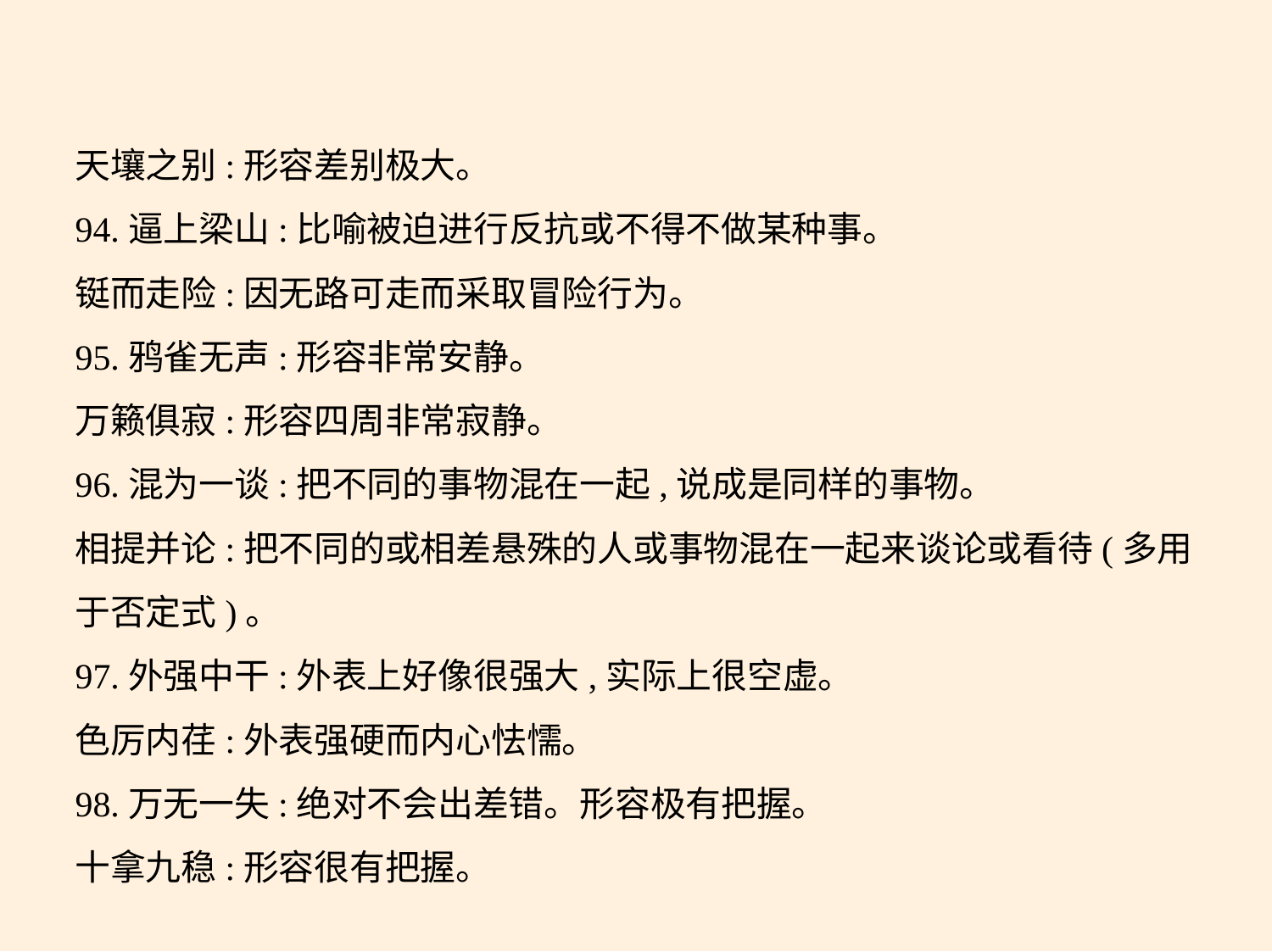

天壤之别:形容差别极大。
94.逼上梁山:比喻被迫进行反抗或不得不做某种事。
铤而走险:因无路可走而采取冒险行为。
95.鸦雀无声:形容非常安静。
万籁俱寂:形容四周非常寂静。
96.混为一谈:把不同的事物混在一起,说成是同样的事物。
相提并论:把不同的或相差悬殊的人或事物混在一起来谈论或看待(多用
于否定式)。
97.外强中干:外表上好像很强大,实际上很空虚。
色厉内荏:外表强硬而内心怯懦。
98.万无一失:绝对不会出差错。形容极有把握。
十拿九稳:形容很有把握。